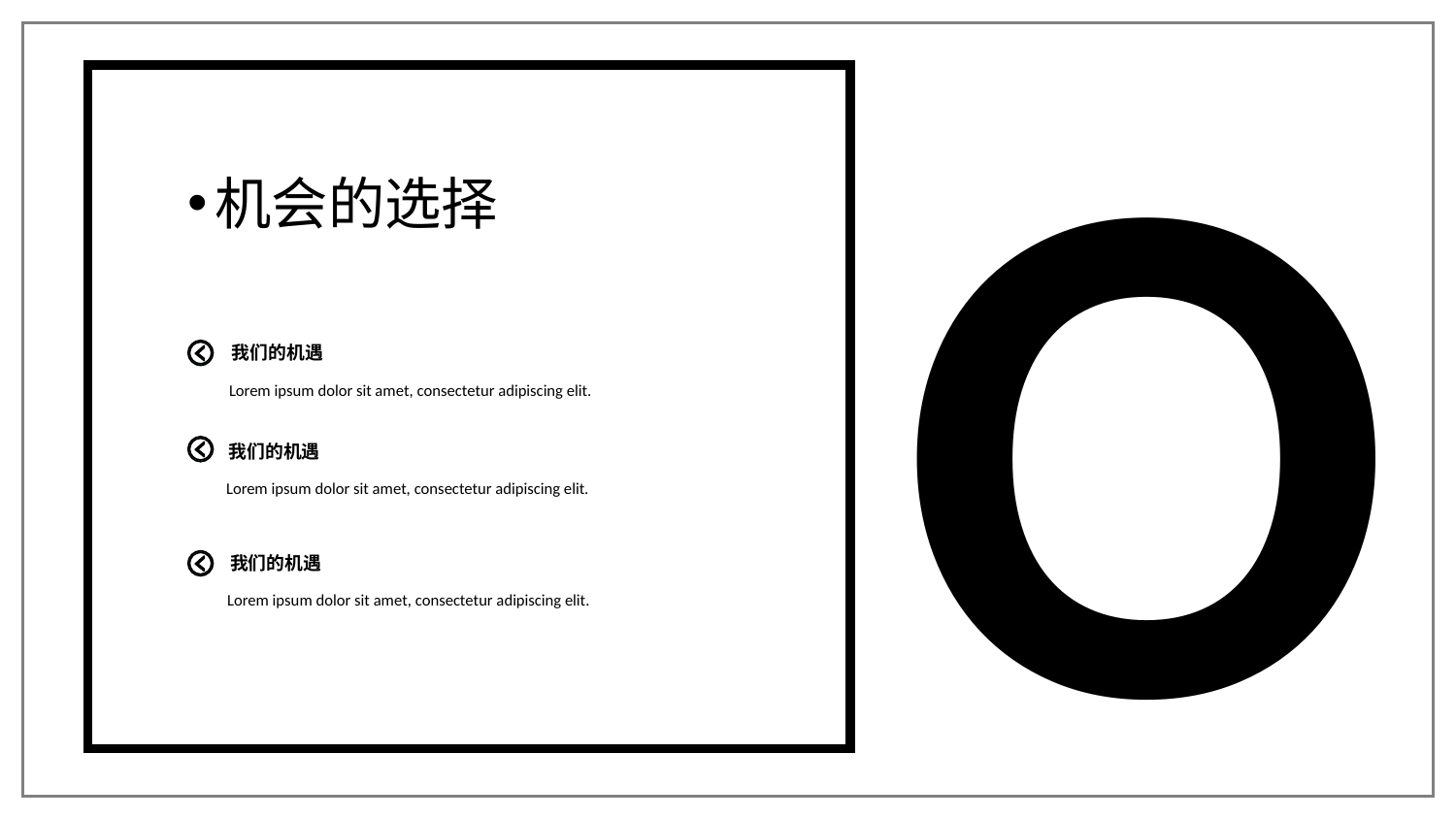

O

机会的选择

我们的机遇
Lorem ipsum dolor sit amet, consectetur adipiscing elit.

我们的机遇
Lorem ipsum dolor sit amet, consectetur adipiscing elit.

我们的机遇
Lorem ipsum dolor sit amet, consectetur adipiscing elit.